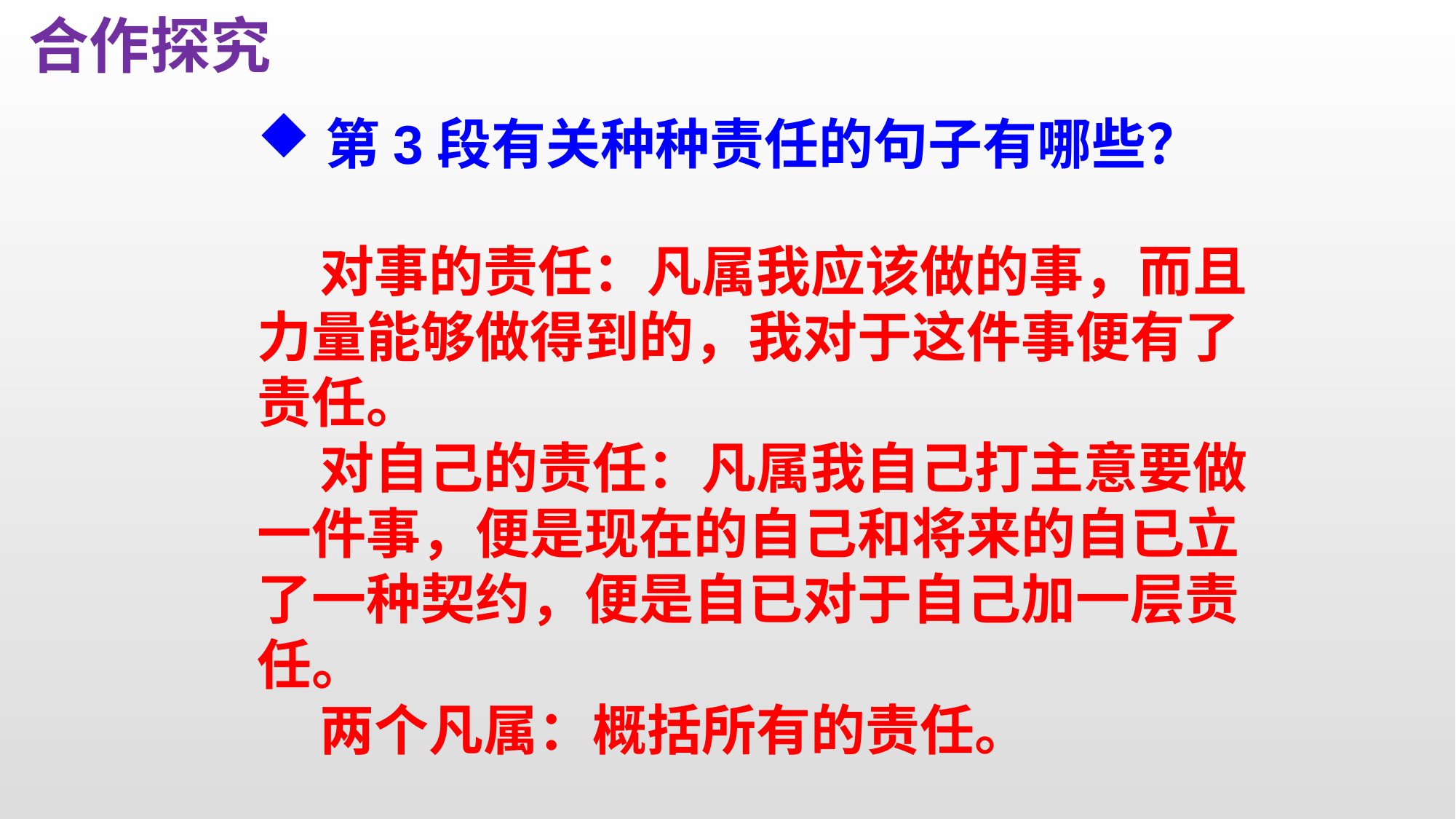

合作探究
第3段有关种种责任的句子有哪些？
    对事的责任：凡属我应该做的事，而且力量能够做得到的，我对于这件事便有了责任。
    对自己的责任：凡属我自己打主意要做一件事，便是现在的自己和将来的自已立了一种契约，便是自已对于自己加一层责任。
    两个凡属：概括所有的责任。